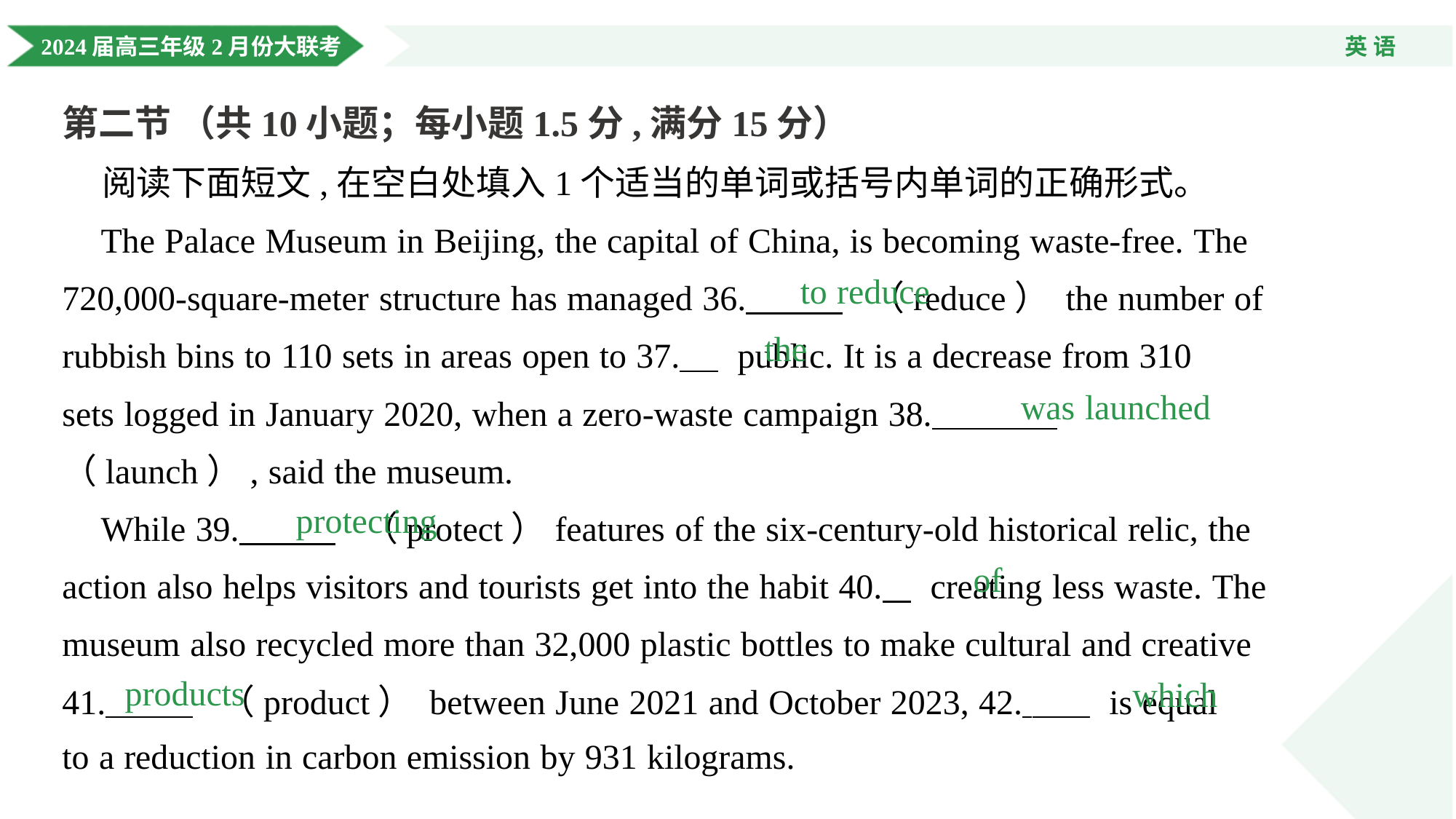

第二节 （共10小题；每小题1.5分,满分15分）
    阅读下面短文,在空白处填入1个适当的单词或括号内单词的正确形式。
    The Palace Museum in Beijing, the capital of China, is becoming waste-free. The
720,000-square-meter structure has managed 36.          . （reduce） the number of
rubbish bins to 110 sets in areas open to 37.    . public. It is a decrease from 310
sets logged in January 2020, when a zero-waste campaign 38.             .
（launch）, said the museum.
    While 39.          . （protect）features of the six-century-old historical relic, the
action also helps visitors and tourists get into the habit 40.   . creating less waste. The
museum also recycled more than 32,000 plastic bottles to make cultural and creative
41.         . （product） between June 2021 and October 2023, 42.       . is equal
to a reduction in carbon emission by 931 kilograms.
to reduce
the
was launched
protecting
of
products
which